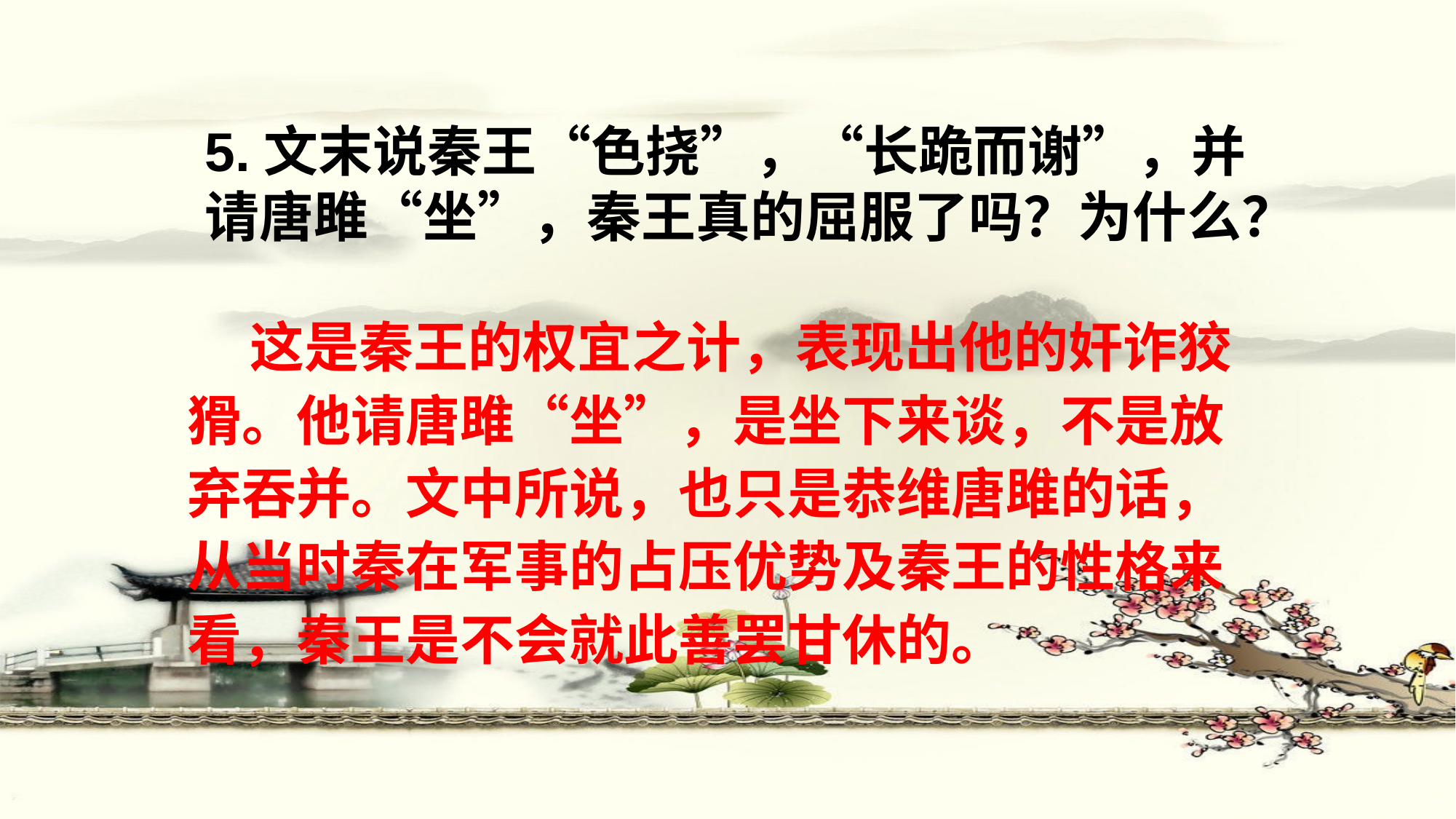

5.文末说秦王“色挠”，“长跪而谢”，并请唐雎“坐”，秦王真的屈服了吗？为什么？
    这是秦王的权宜之计，表现出他的奸诈狡猾。他请唐雎“坐”，是坐下来谈，不是放弃吞并。文中所说，也只是恭维唐雎的话，从当时秦在军事的占压优势及秦王的性格来看，秦王是不会就此善罢甘休的。